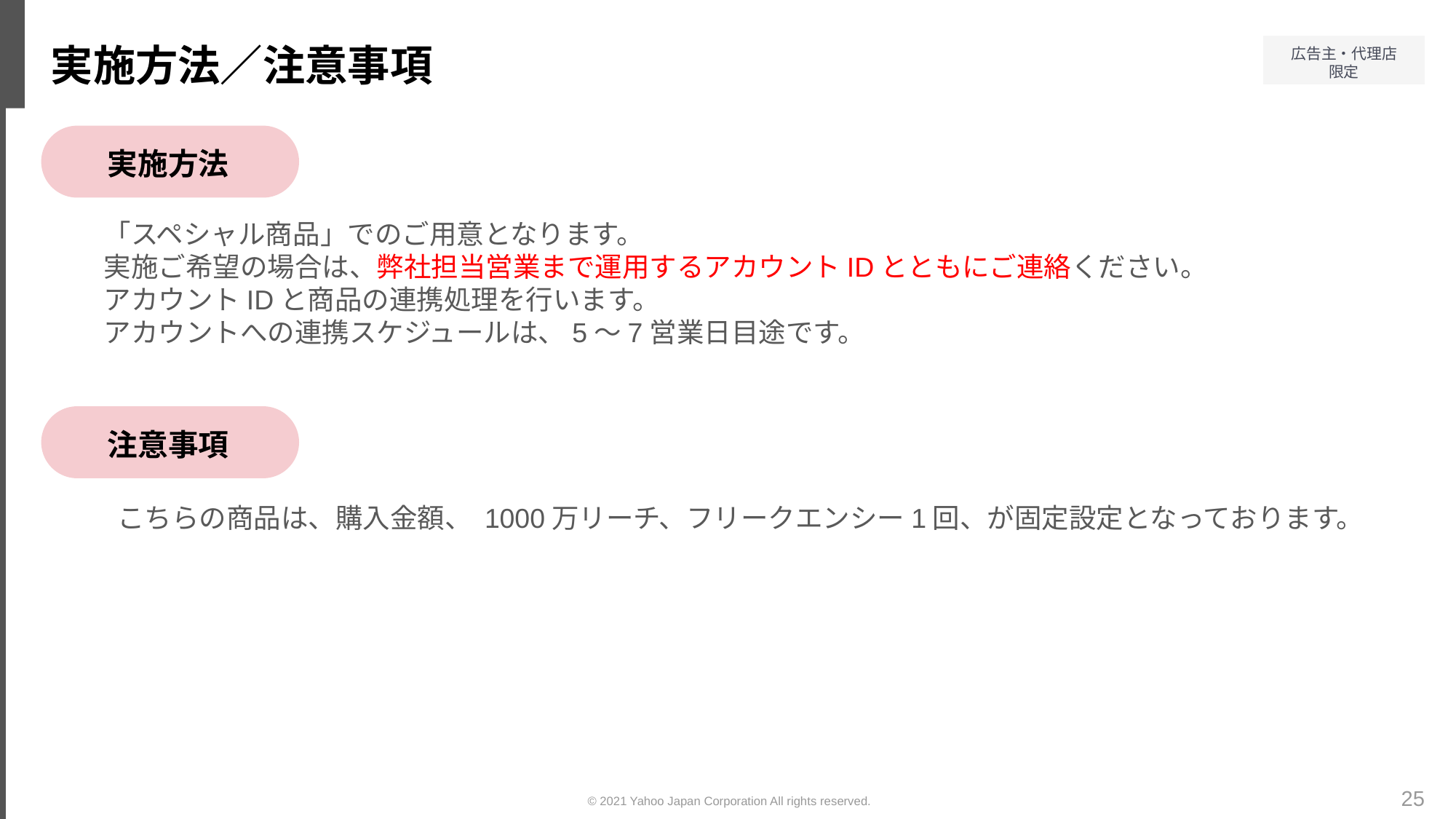

実施方法／注意事項

実施方法
「スペシャル商品」でのご用意となります。
実施ご希望の場合は、弊社担当営業まで運用するアカウントIDとともにご連絡ください。
アカウントIDと商品の連携処理を行います。
アカウントへの連携スケジュールは、5～7営業日目途です。

注意事項
こちらの商品は、購入金額、 1000万リーチ、フリークエンシー1回、が固定設定となっております。
25